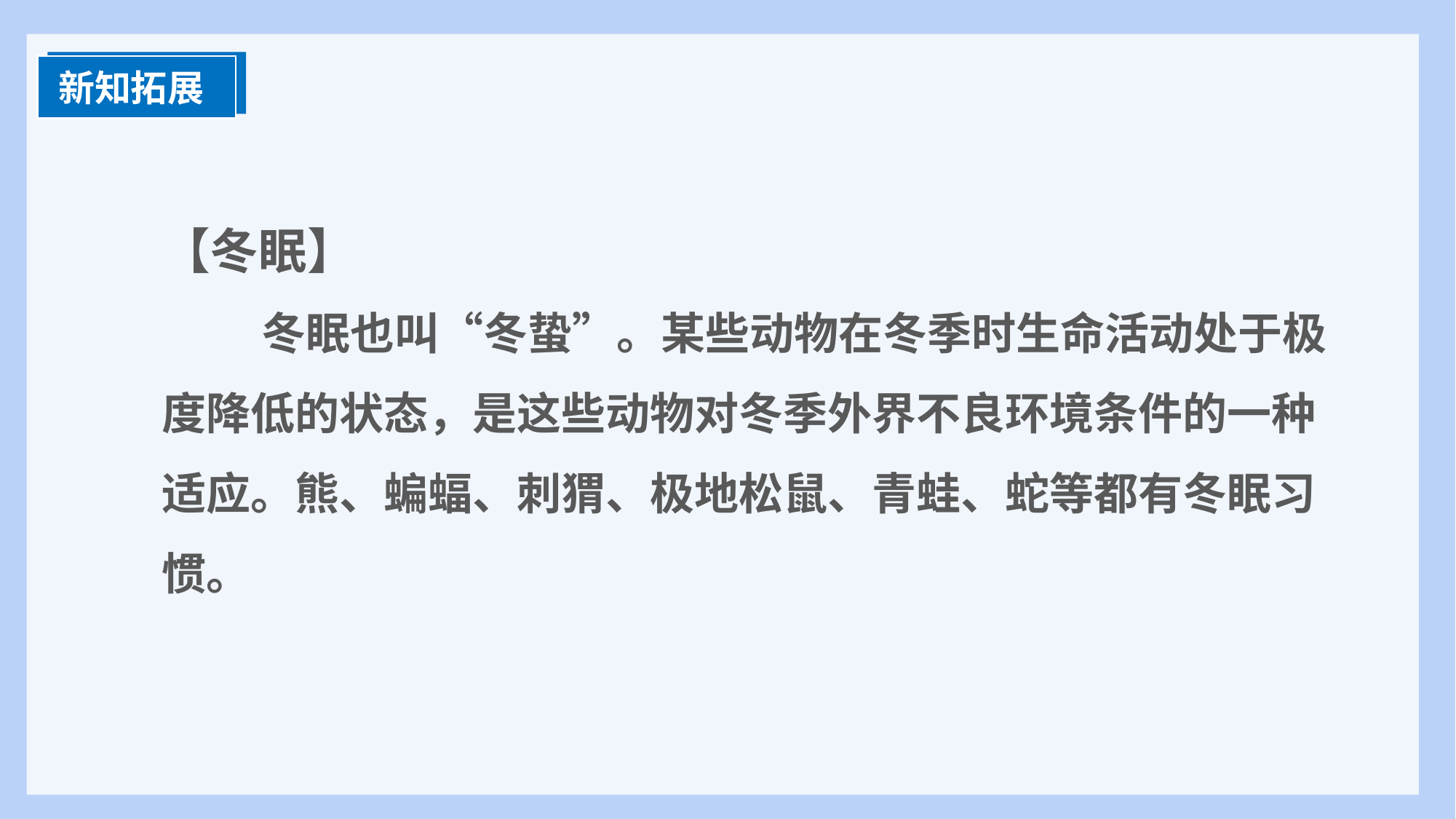

新知拓展
【冬眠】
冬眠也叫“冬蛰”。某些动物在冬季时生命活动处于极度降低的状态，是这些动物对冬季外界不良环境条件的一种适应。熊、蝙蝠、刺猬、极地松鼠、青蛙、蛇等都有冬眠习惯。